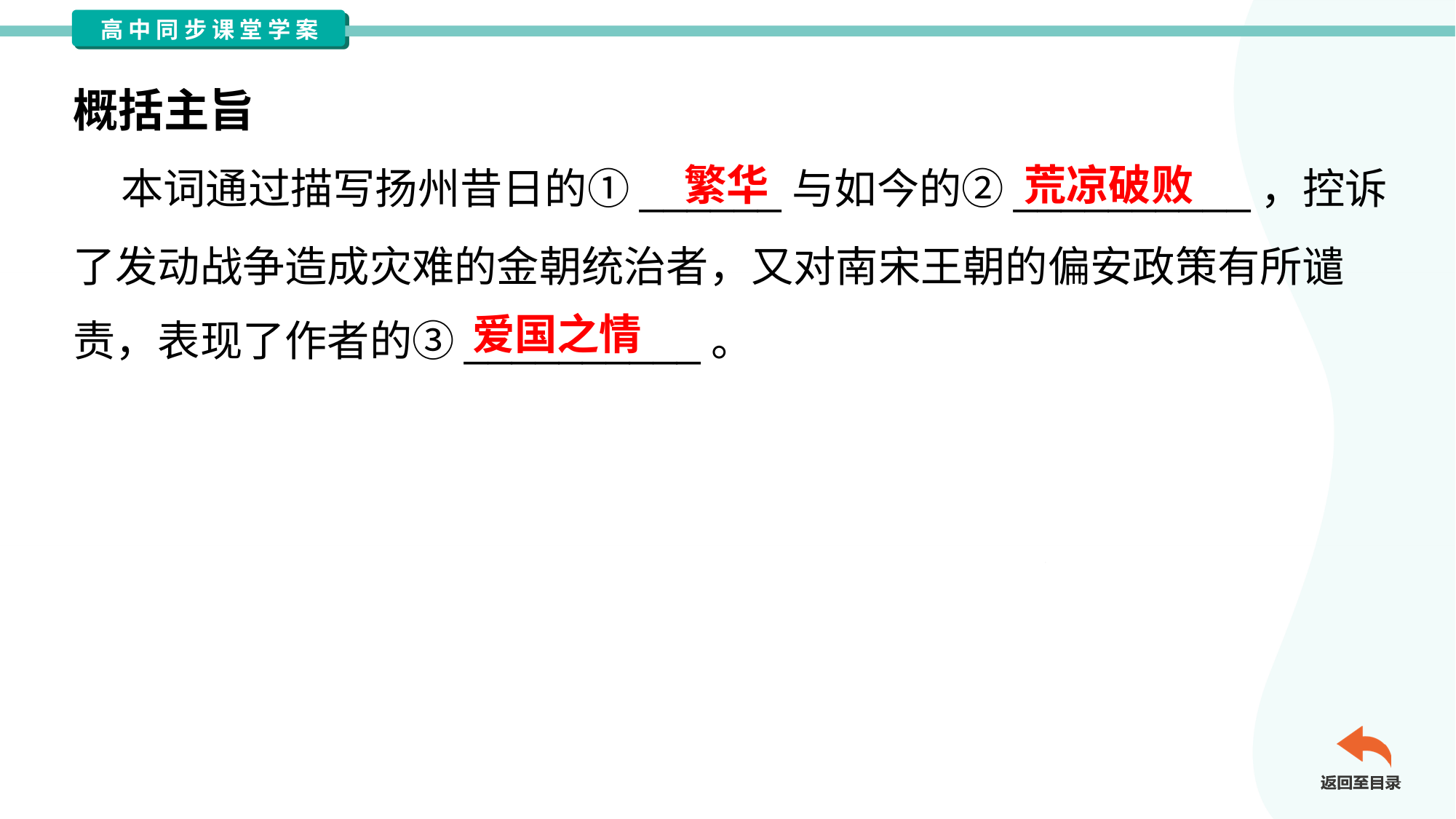

概括主旨
繁华
荒凉破败
    本词通过描写扬州昔日的①______与如今的②__________，控诉
了发动战争造成灾难的金朝统治者，又对南宋王朝的偏安政策有所谴
责，表现了作者的③__________。
爱国之情